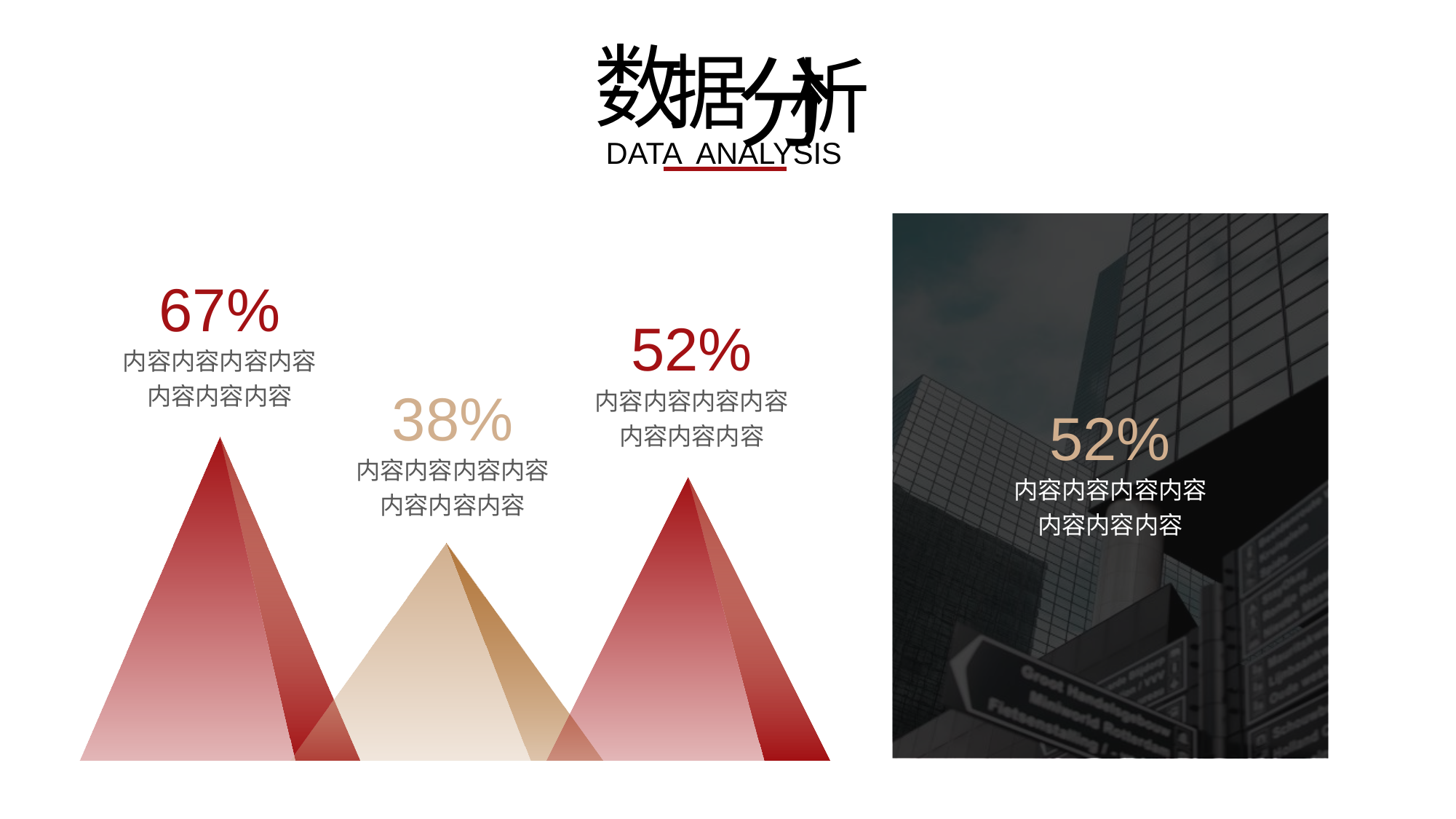

数
分
据
析
DATA  ANALYSIS

67%
内容内容内容内容内容内容内容
52%
内容内容内容内容内容内容内容
38%
内容内容内容内容内容内容内容
52%
内容内容内容内容内容内容内容